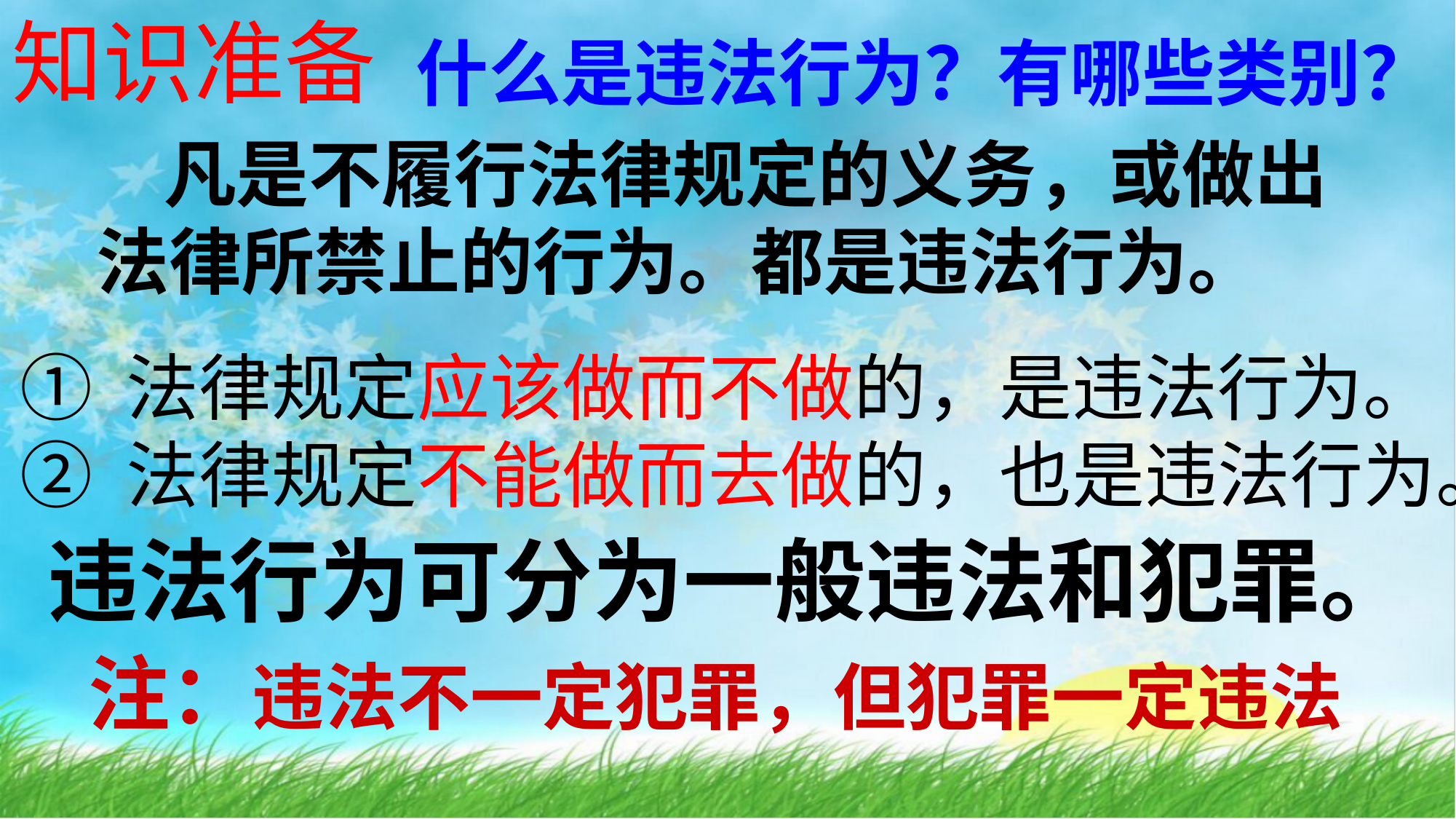

知识准备
什么是违法行为？有哪些类别？
   凡是不履行法律规定的义务，或做出法律所禁止的行为。都是违法行为。
① 法律规定应该做而不做的，是违法行为。
② 法律规定不能做而去做的，也是违法行为。
违法行为可分为一般违法和犯罪。
注：违法不一定犯罪，但犯罪一定违法